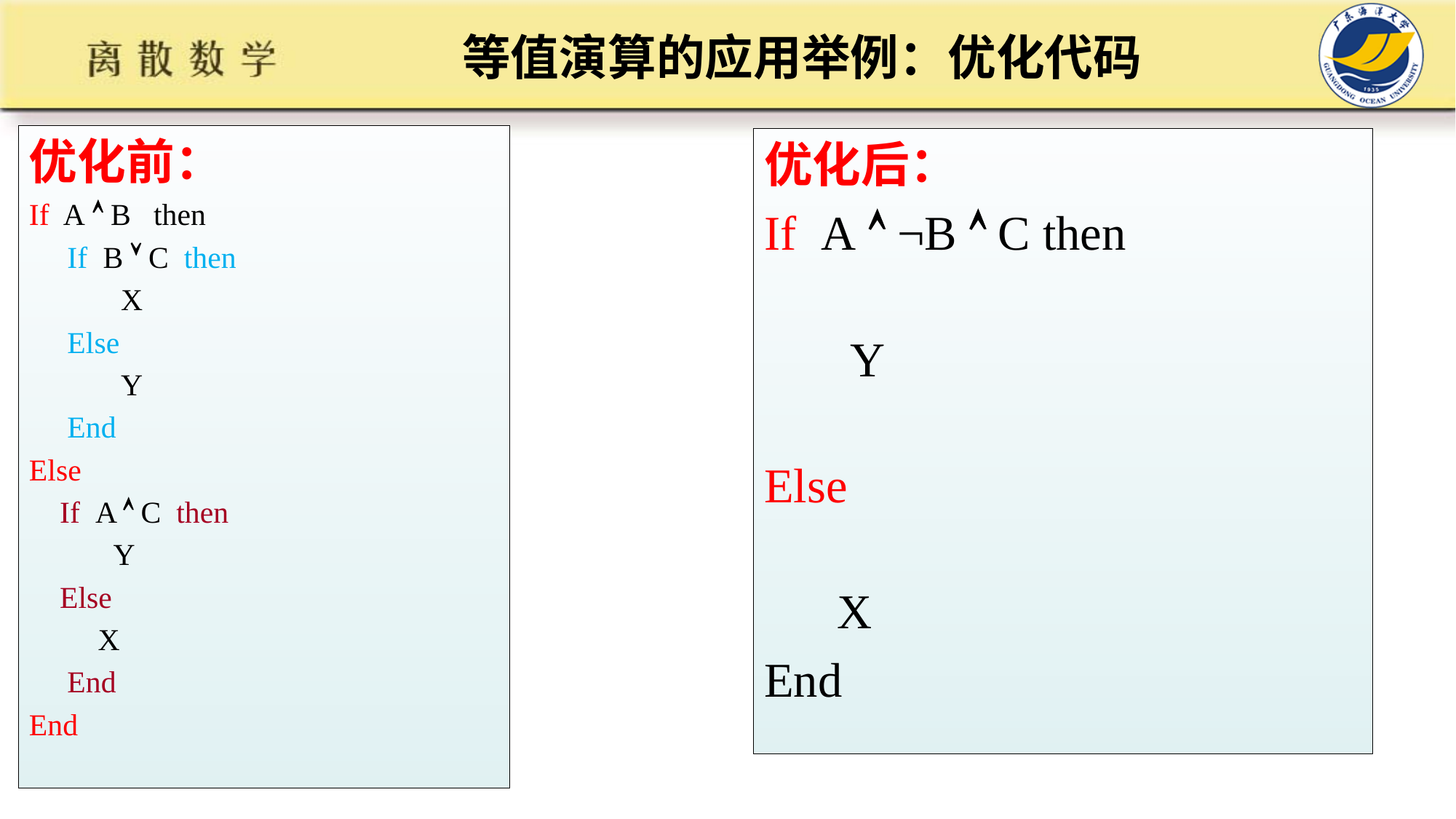

# 等值演算的应用举例：优化代码
优化前：
If  A ∧ B   then
     If  B ∨ C  then
            X
     Else
            Y
     End
Else
    If  A ∧ C  then
           Y
    Else
         X
     End
End

优化后：
If  A ∧ ¬B ∧ C then
       Y
Else
      X
End